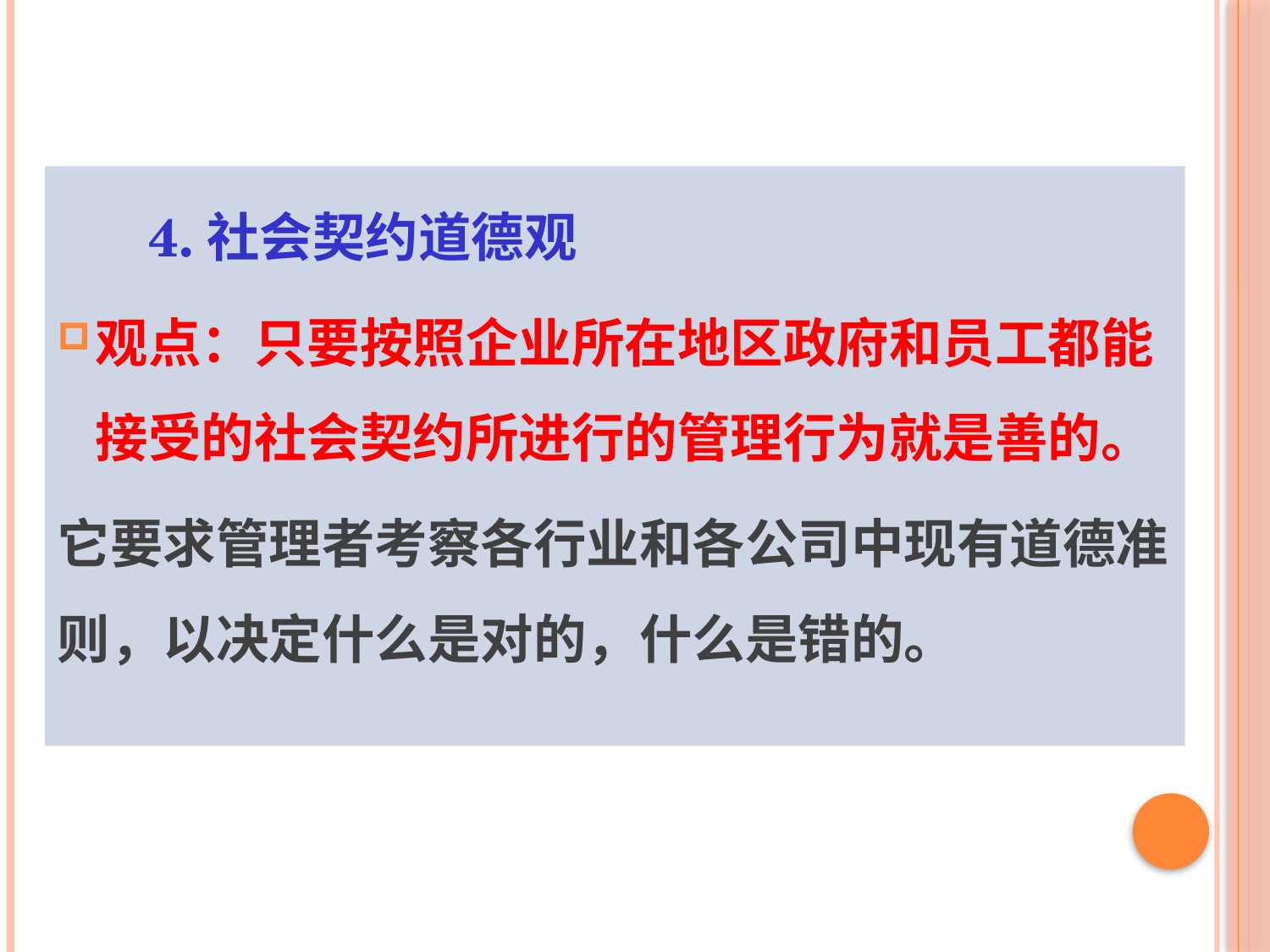

4.社会契约道德观
观点：只要按照企业所在地区政府和员工都能接受的社会契约所进行的管理行为就是善的。
它要求管理者考察各行业和各公司中现有道德准则，以决定什么是对的，什么是错的。